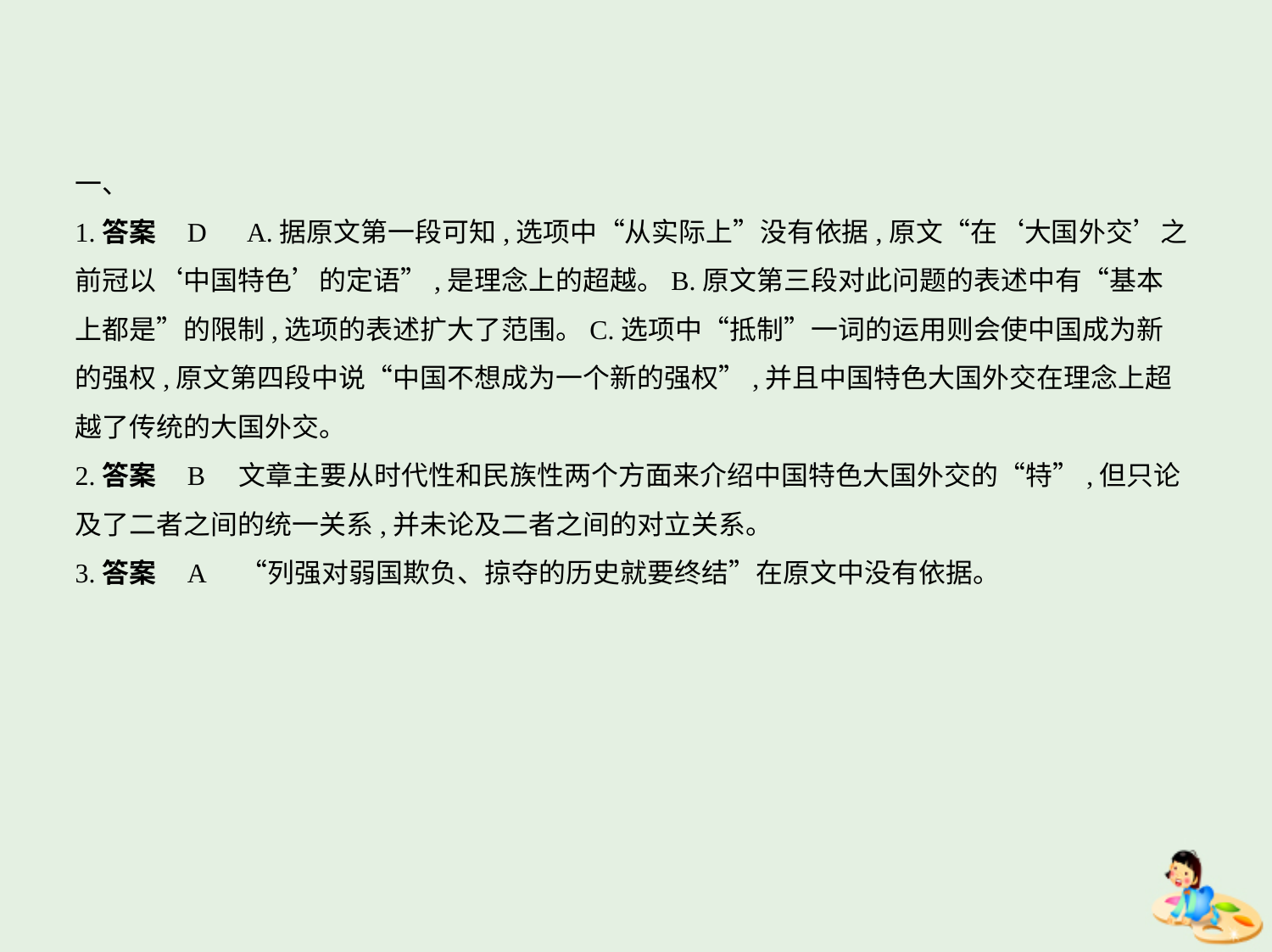

一、
1.答案    D　A.据原文第一段可知,选项中“从实际上”没有依据,原文“在‘大国外交’之
前冠以‘中国特色’的定语”,是理念上的超越。B.原文第三段对此问题的表述中有“基本
上都是”的限制,选项的表述扩大了范围。C.选项中“抵制”一词的运用则会使中国成为新
的强权,原文第四段中说“中国不想成为一个新的强权”,并且中国特色大国外交在理念上超
越了传统的大国外交。
2.答案    B　文章主要从时代性和民族性两个方面来介绍中国特色大国外交的“特”,但只论
及了二者之间的统一关系,并未论及二者之间的对立关系。
3.答案    A　“列强对弱国欺负、掠夺的历史就要终结”在原文中没有依据。